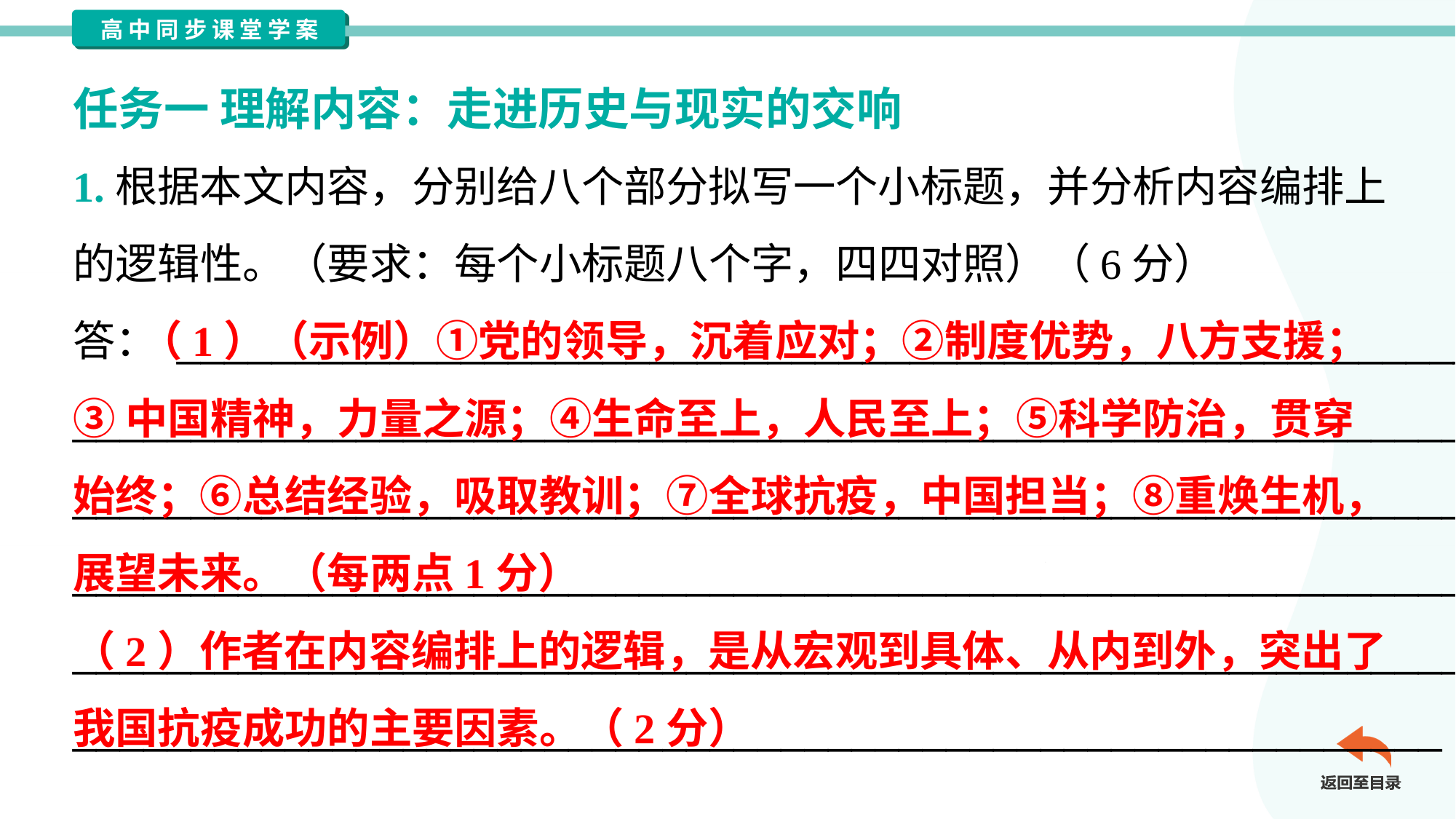

任务一 理解内容：走进历史与现实的交响
1.根据本文内容，分别给八个部分拟写一个小标题，并分析内容编排上
的逻辑性。（要求：每个小标题八个字，四四对照）（6分）
答： ________________________________________________________
_____________________________________________________________
_____________________________________________________________
_____________________________________________________________
_____________________________________________________________
__________________________________________________________
      （1）（示例）①党的领导，沉着应对；②制度优势，八方支援；
③中国精神，力量之源；④生命至上，人民至上；⑤科学防治，贯穿
始终；⑥总结经验，吸取教训；⑦全球抗疫，中国担当；⑧重焕生机，
展望未来。（每两点1分）
（2）作者在内容编排上的逻辑，是从宏观到具体、从内到外，突出了
我国抗疫成功的主要因素。（2分）